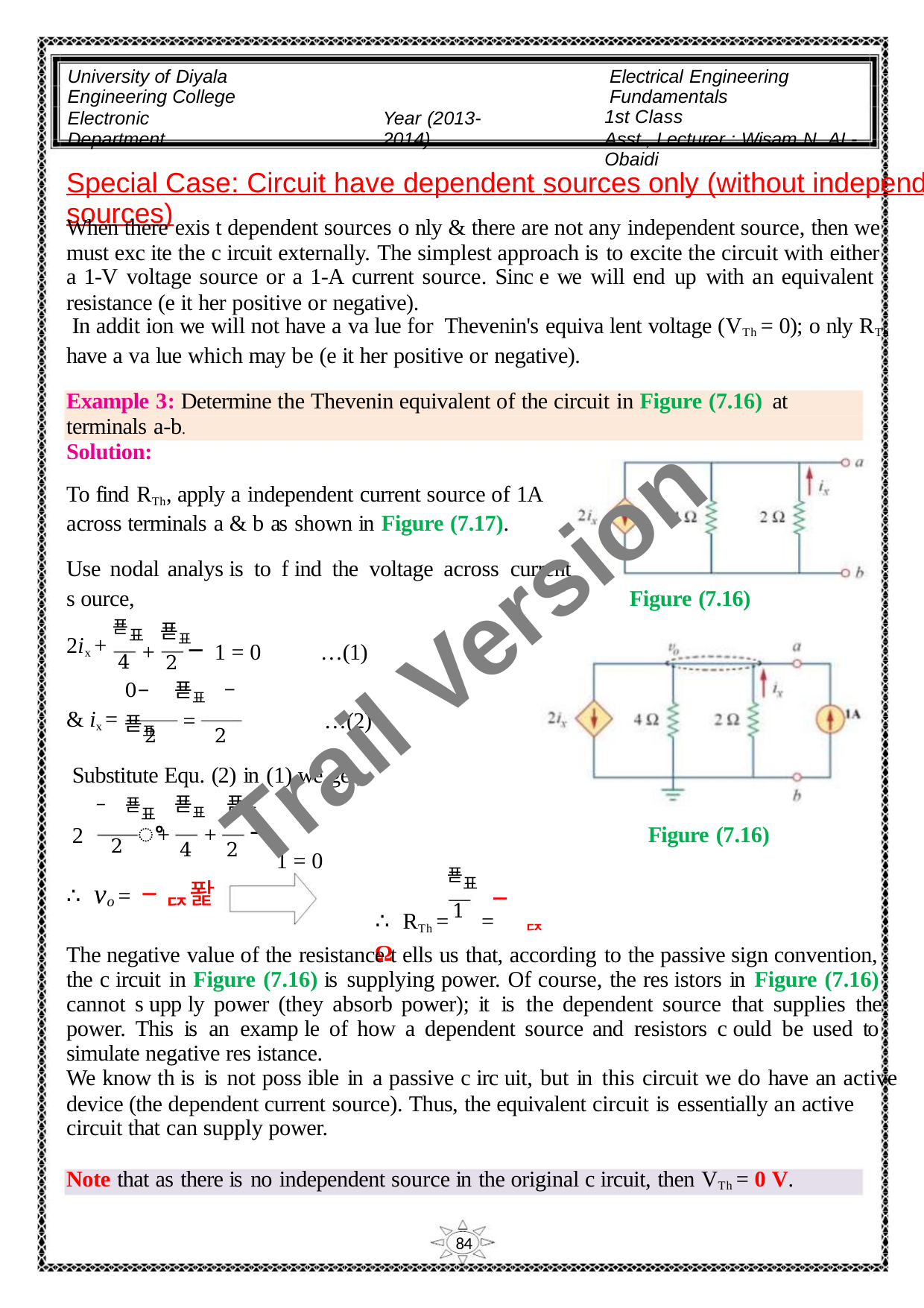

University of Diyala
Engineering College
Electronic Department
Electrical Engineering Fundamentals
1st Class
Asst., Lecturer : Wisam N. AL-Obaidi
Year (2013-2014)
Special Case: Circuit have dependent sources only (without independent sources)
When there exis t dependent sources o nly & there are not any independent source, then we
must exc ite the c ircuit externally. The simplest approach is to excite the circuit with either
a 1-V voltage source or a 1-A current source. Sinc e we will end up with an equivalent
resistance (e it her positive or negative).
In addit ion we will not have a va lue for Thevenin's equiva lent voltage (VTh = 0); o nly RTh
have a va lue which may be (e it her positive or negative).
Example 3: Determine the Thevenin equivalent of the circuit in Figure (7.16) at
terminals a-b.
Solution:
To find RTh, apply a independent current source of 1A
across terminals a & b as shown in Figure (7.17).
Use nodal analys is to f ind the voltage across current
s ource,
Figure (7.16)
Trail Version
Trail Version
Trail Version
Trail Version
Trail Version
Trail Version
Trail Version
Trail Version
Trail Version
Trail Version
Trail Version
Trail Version
Trail Version
푣표
2ix +
4
푣표
2
−
+
1 = 0
…(1)
…(2)
0− 푣표 − 푣표
& ix =
=
2
2
Substitute Equ. (2) in (1) we get,
− 푣표
2
푣표 푣표
2
ꢀ
−
1 = 0
+
+
Figure (7.16)
4
2
푣표
1
∴ vo = −ퟒ퐕
−
∴ RTh = = ퟒ Ω
The negative value of the resistance t ells us that, according to the passive sign convention,
the c ircuit in Figure (7.16) is supplying power. Of course, the res istors in Figure (7.16)
cannot s upp ly power (they absorb power); it is the dependent source that supplies the
power. This is an examp le of how a dependent source and resistors c ould be used to
simulate negative res istance.
We know th is is not poss ible in a passive c irc uit, but in this circuit we do have an active
device (the dependent current source). Thus, the equivalent circuit is essentially an active
circuit that can supply power.
Note that as there is no independent source in the original c ircuit, then VTh = 0 V.
84